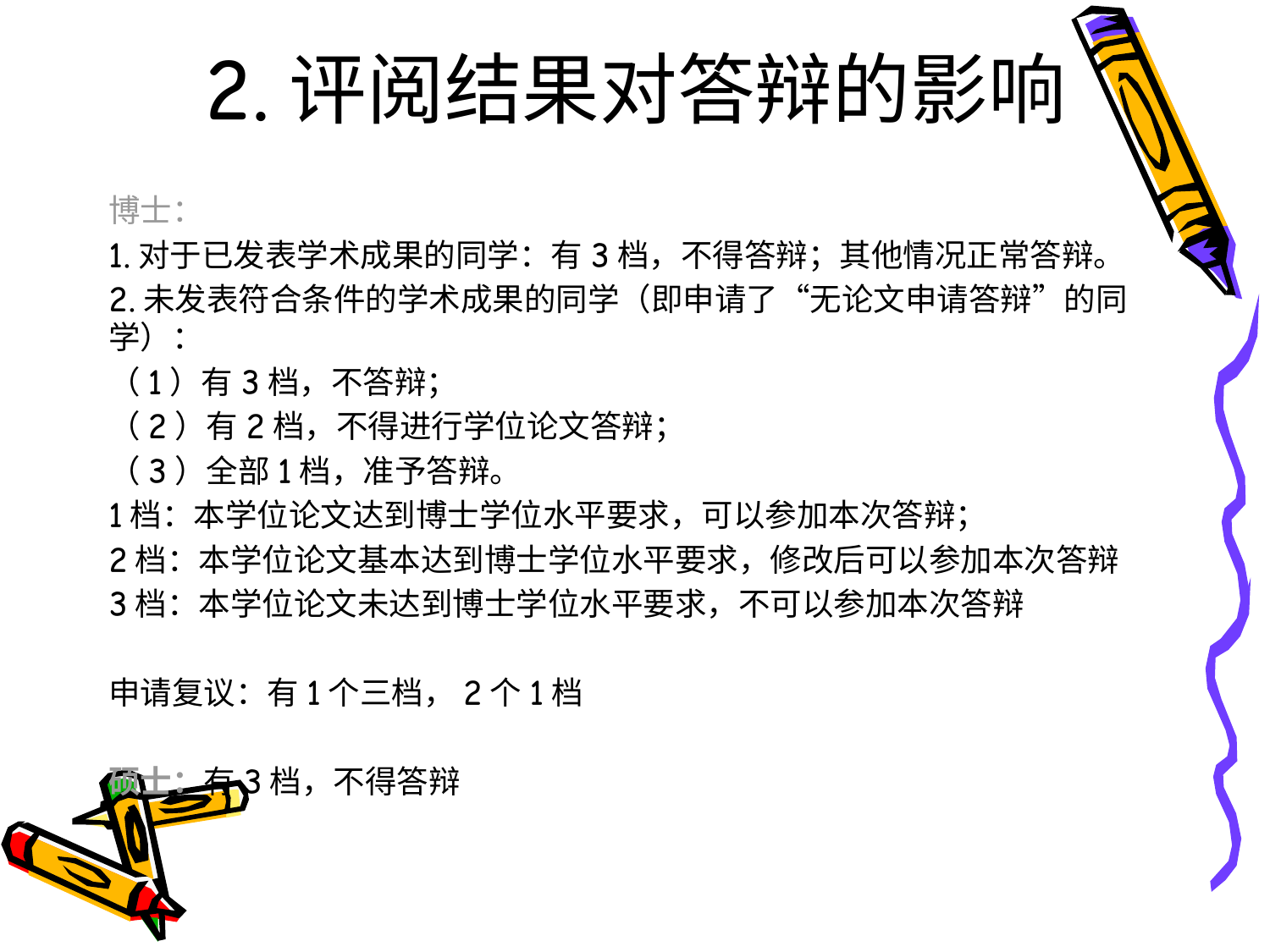

# 2.评阅结果对答辩的影响

博士：
1.对于已发表学术成果的同学：有3档，不得答辩；其他情况正常答辩。
2.未发表符合条件的学术成果的同学（即申请了“无论文申请答辩”的同学）：
（1）有3档，不答辩；
（2）有2档，不得进行学位论文答辩；
（3）全部1档，准予答辩。
1档：本学位论文达到博士学位水平要求，可以参加本次答辩；
2档：本学位论文基本达到博士学位水平要求，修改后可以参加本次答辩
3档：本学位论文未达到博士学位水平要求，不可以参加本次答辩

申请复议：有1个三档，2个1档

硕士：有3档，不得答辩